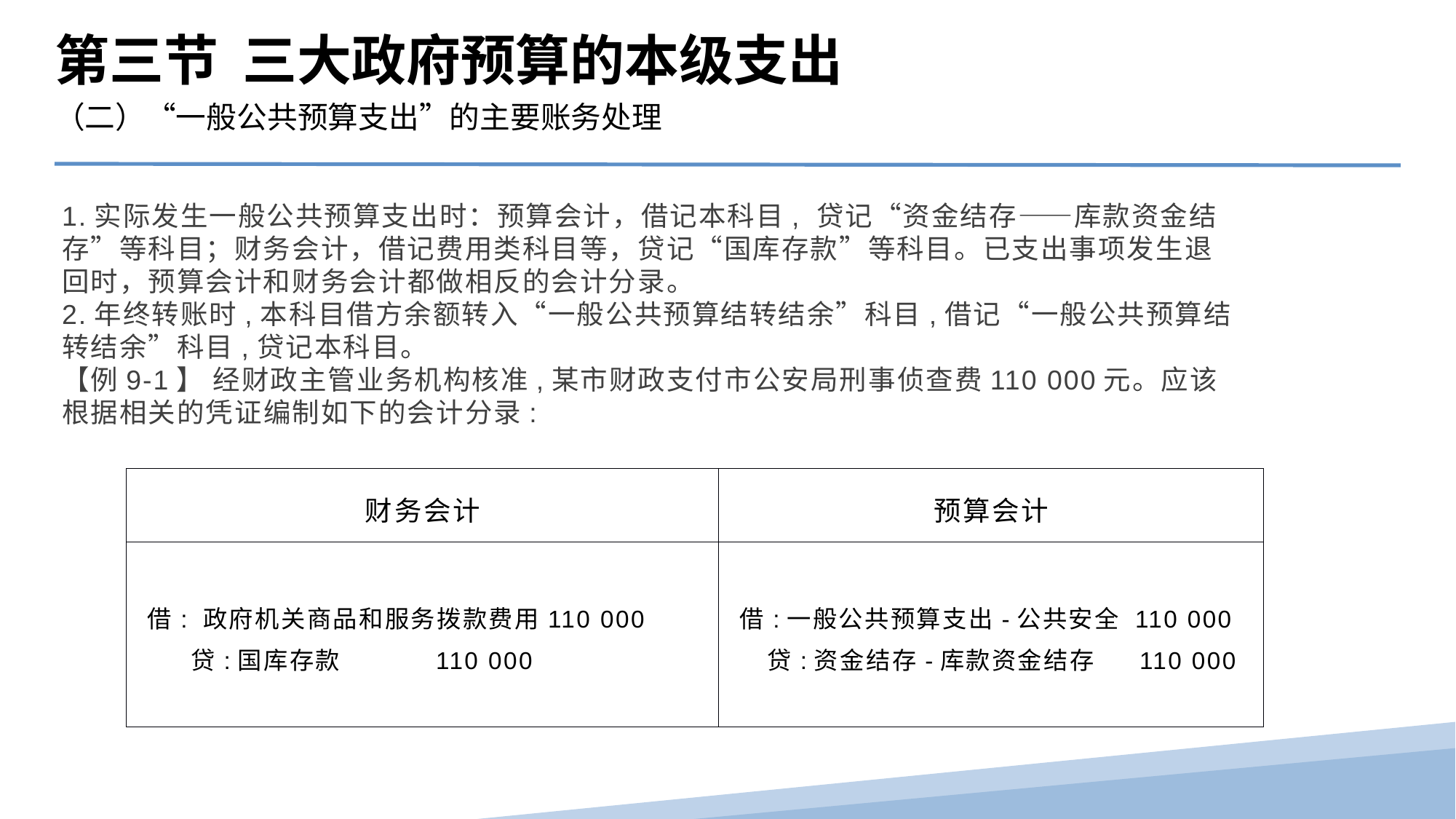

第三节  三大政府预算的本级支出
（二）“一般公共预算支出”的主要账务处理
1.实际发生一般公共预算支出时：预算会计，借记本科目, 贷记“资金结存——库款资金结存”等科目；财务会计，借记费用类科目等，贷记“国库存款”等科目。已支出事项发生退回时，预算会计和财务会计都做相反的会计分录。
2.年终转账时,本科目借方余额转入“一般公共预算结转结余”科目,借记“一般公共预算结转结余”科目,贷记本科目。
【例9-1】 经财政主管业务机构核准,某市财政支付市公安局刑事侦查费110 000元。应该根据相关的凭证编制如下的会计分录:

| 财务会计 | 预算会计 |
| --- | --- |
| 借: 政府机关商品和服务拨款费用110 000 贷:国库存款 110 000 | 借:一般公共预算支出-公共安全 110 000 贷:资金结存-库款资金结存 110 000 |